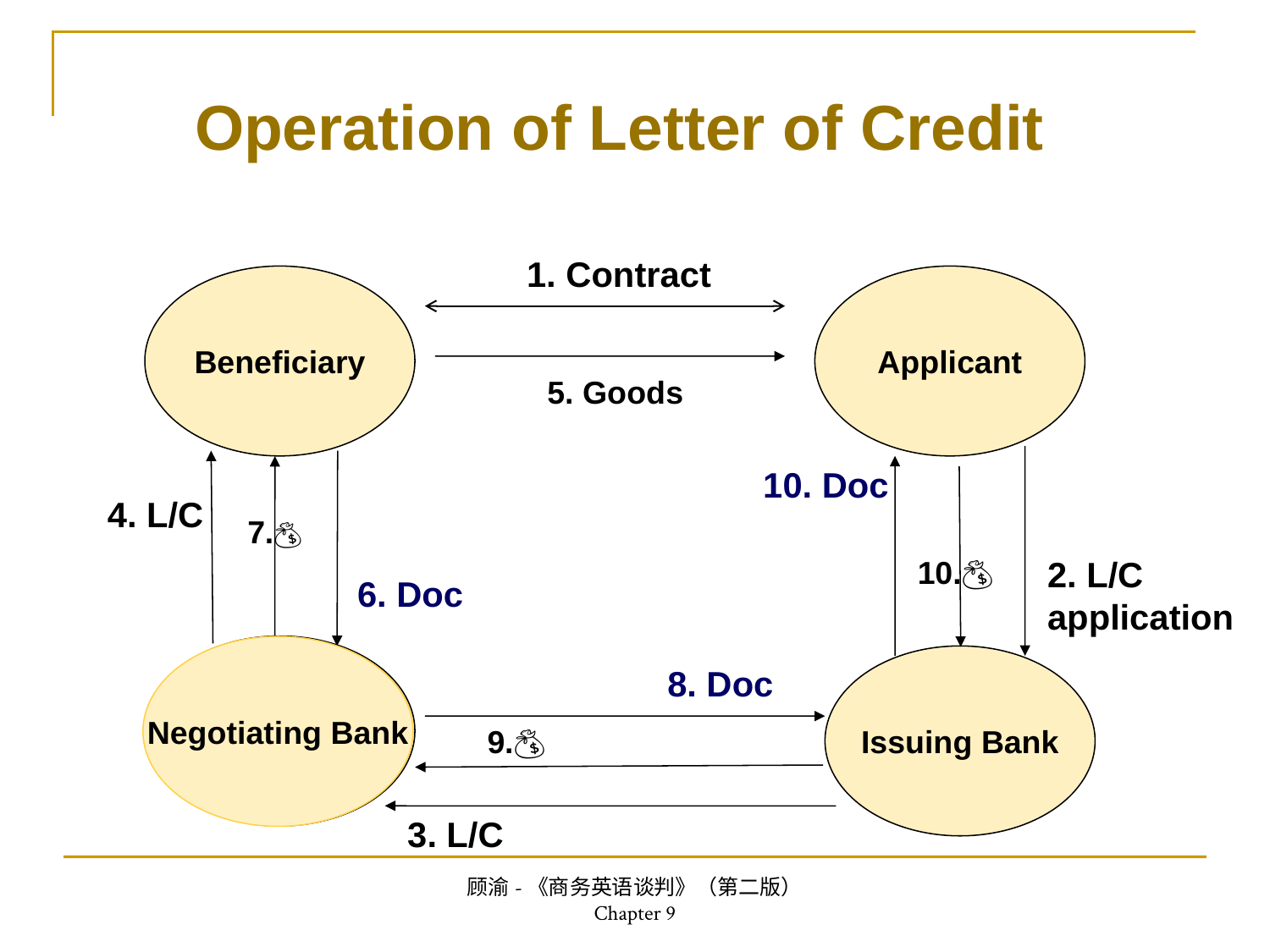

# Operation of Letter of Credit
   1. Contract
Beneficiary
Applicant

5. Goods

10. Doc

4. L/C
7.💰
10.💰
2. L/C application
6. Doc
Advising Bank
Negotiating Bank
Issuing Bank
8. Doc

9.💰

3. L/C

8
顾渝-《商务英语谈判》（第二版） Chapter 9